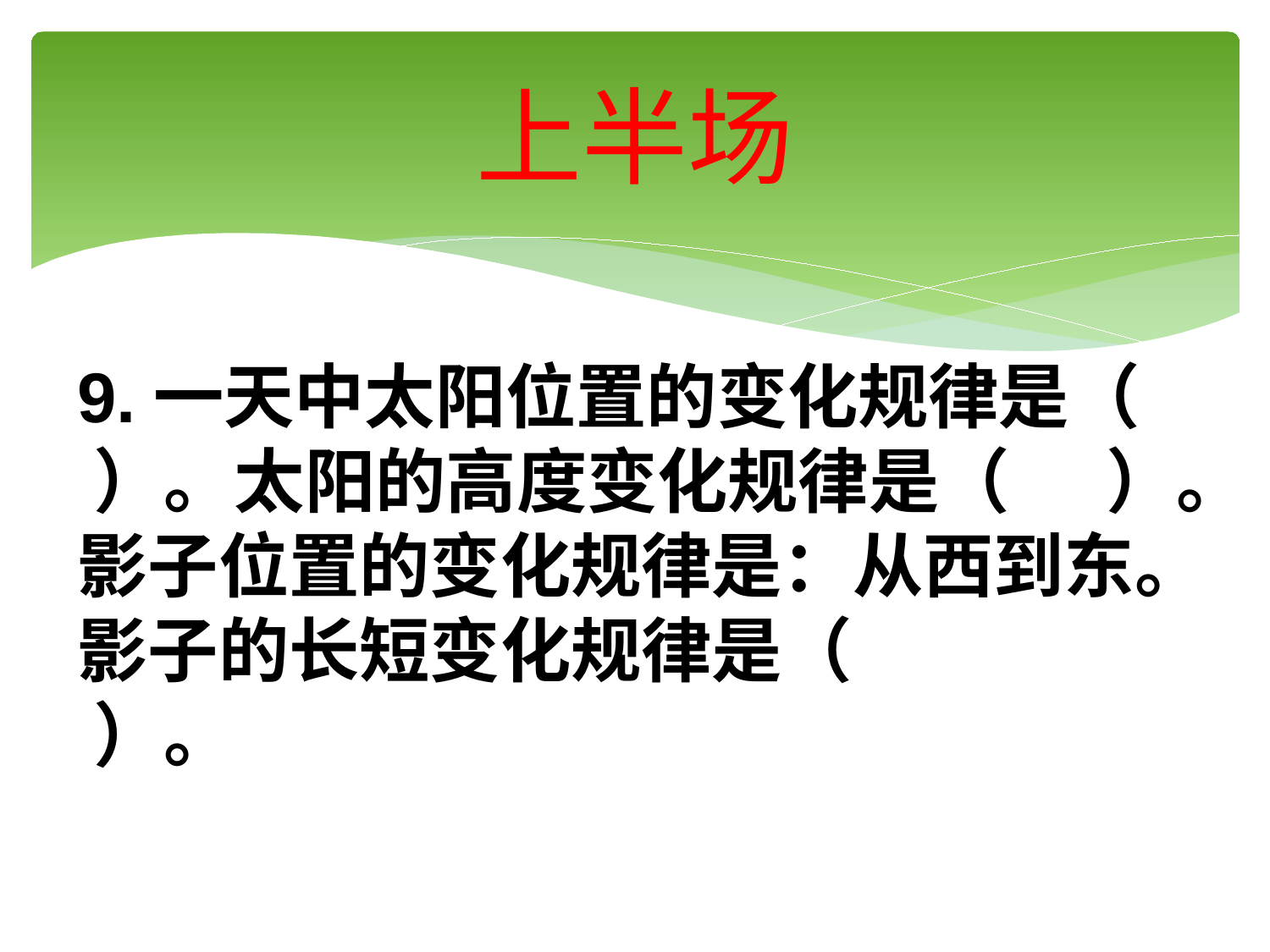

# 上半场
9.一天中太阳位置的变化规律是（    ）。太阳的高度变化规律是（      ）。影子位置的变化规律是：从西到东。影子的长短变化规律是（                    ）。